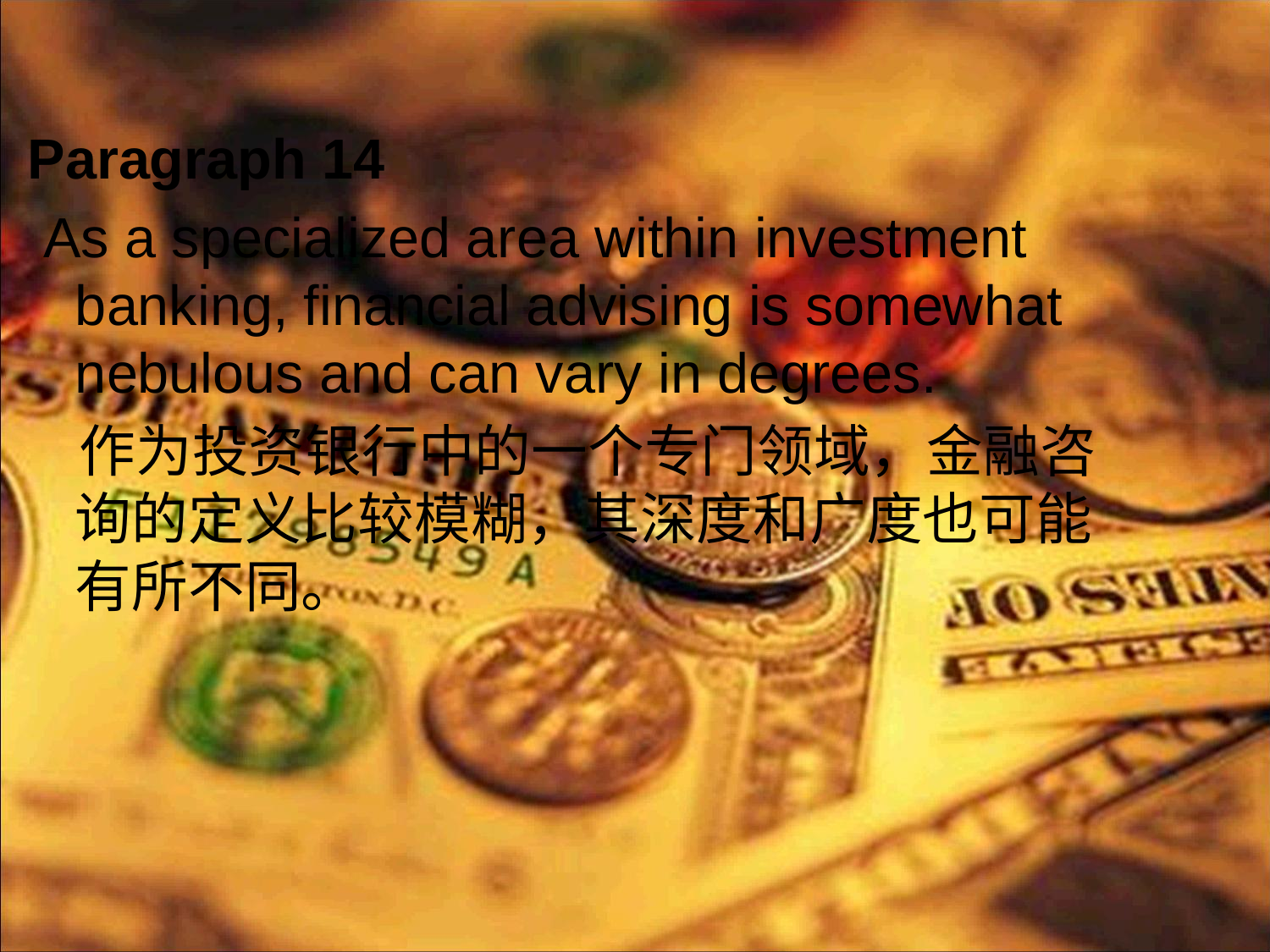

Paragraph 14
 As a specialized area within investment banking, financial advising is somewhat nebulous and can vary in degrees.
   作为投资银行中的一个专门领域，金融咨询的定义比较模糊，其深度和广度也可能有所不同。